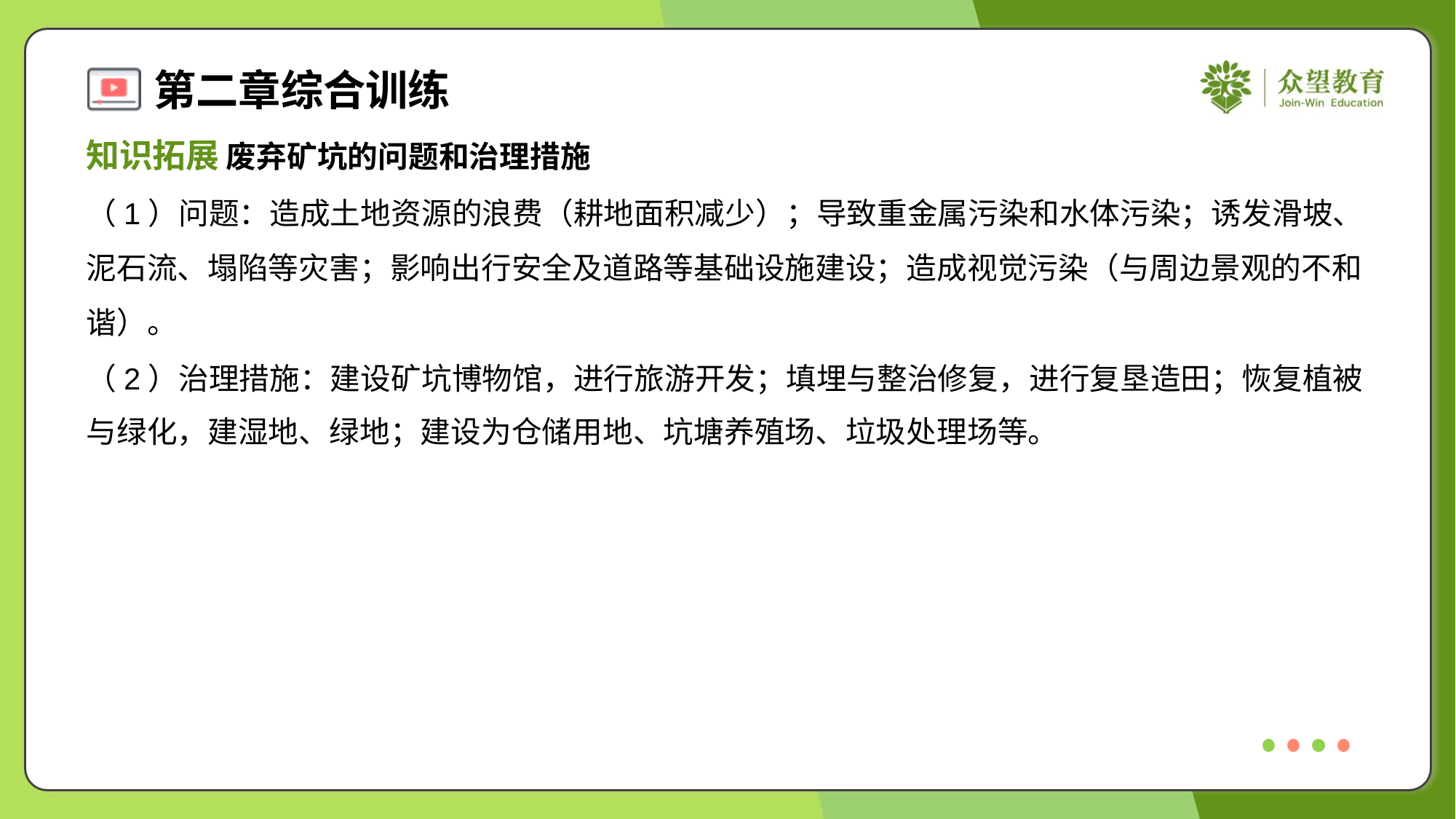

知识拓展 废弃矿坑的问题和治理措施
（1）问题：造成土地资源的浪费（耕地面积减少）；导致重金属污染和水体污染；诱发滑坡、
泥石流、塌陷等灾害；影响出行安全及道路等基础设施建设；造成视觉污染（与周边景观的不和
谐）。
（2）治理措施：建设矿坑博物馆，进行旅游开发；填埋与整治修复，进行复垦造田；恢复植被
与绿化，建湿地、绿地；建设为仓储用地、坑塘养殖场、垃圾处理场等。